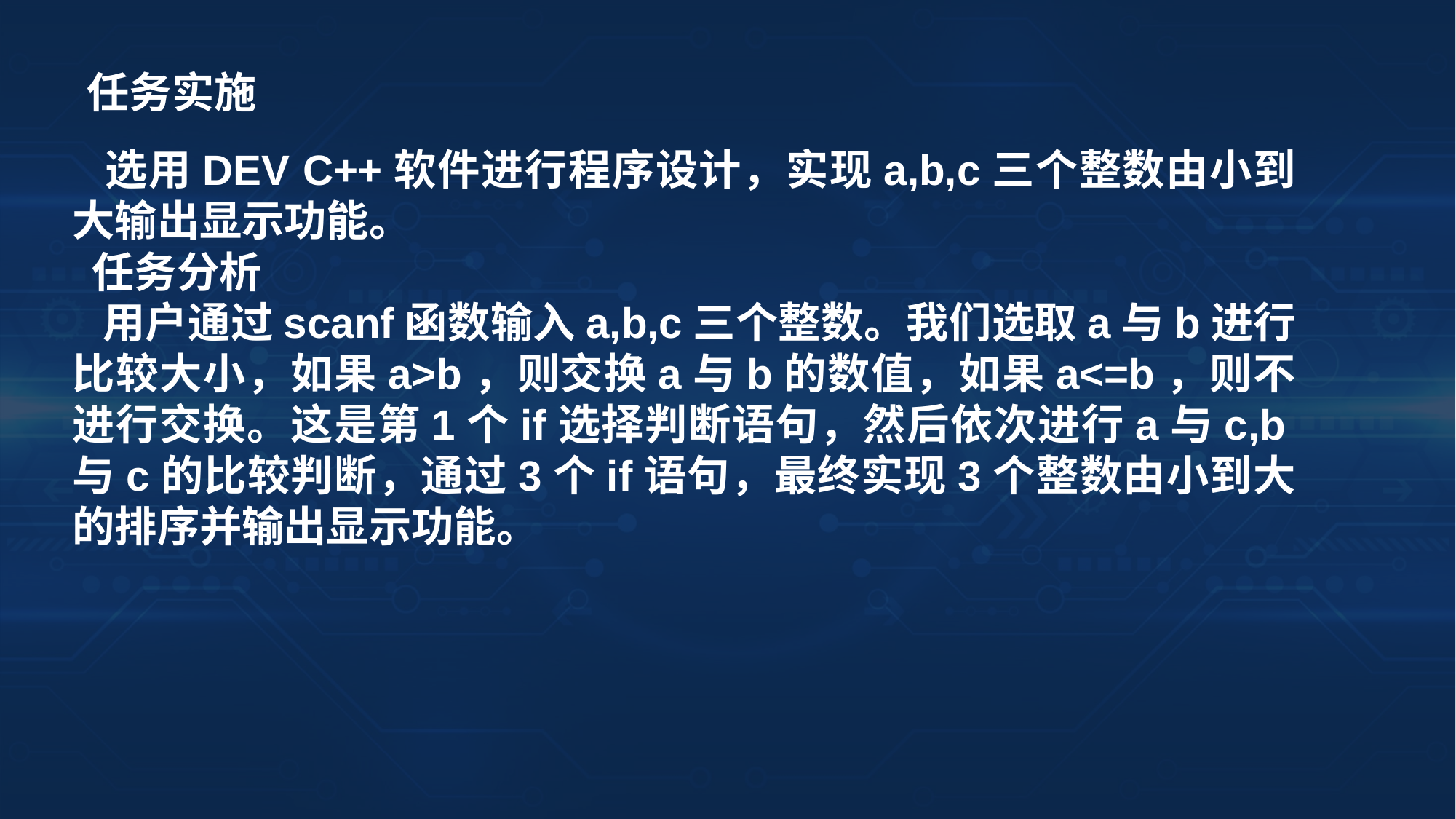

任务实施
  选用DEV C++软件进行程序设计，实现a,b,c三个整数由小到大输出显示功能。
 任务分析
  用户通过scanf函数输入a,b,c三个整数。我们选取a与b进行比较大小，如果a>b，则交换a与b的数值，如果a<=b，则不进行交换。这是第1个if选择判断语句，然后依次进行a与c,b与c的比较判断，通过3个if语句，最终实现3个整数由小到大的排序并输出显示功能。